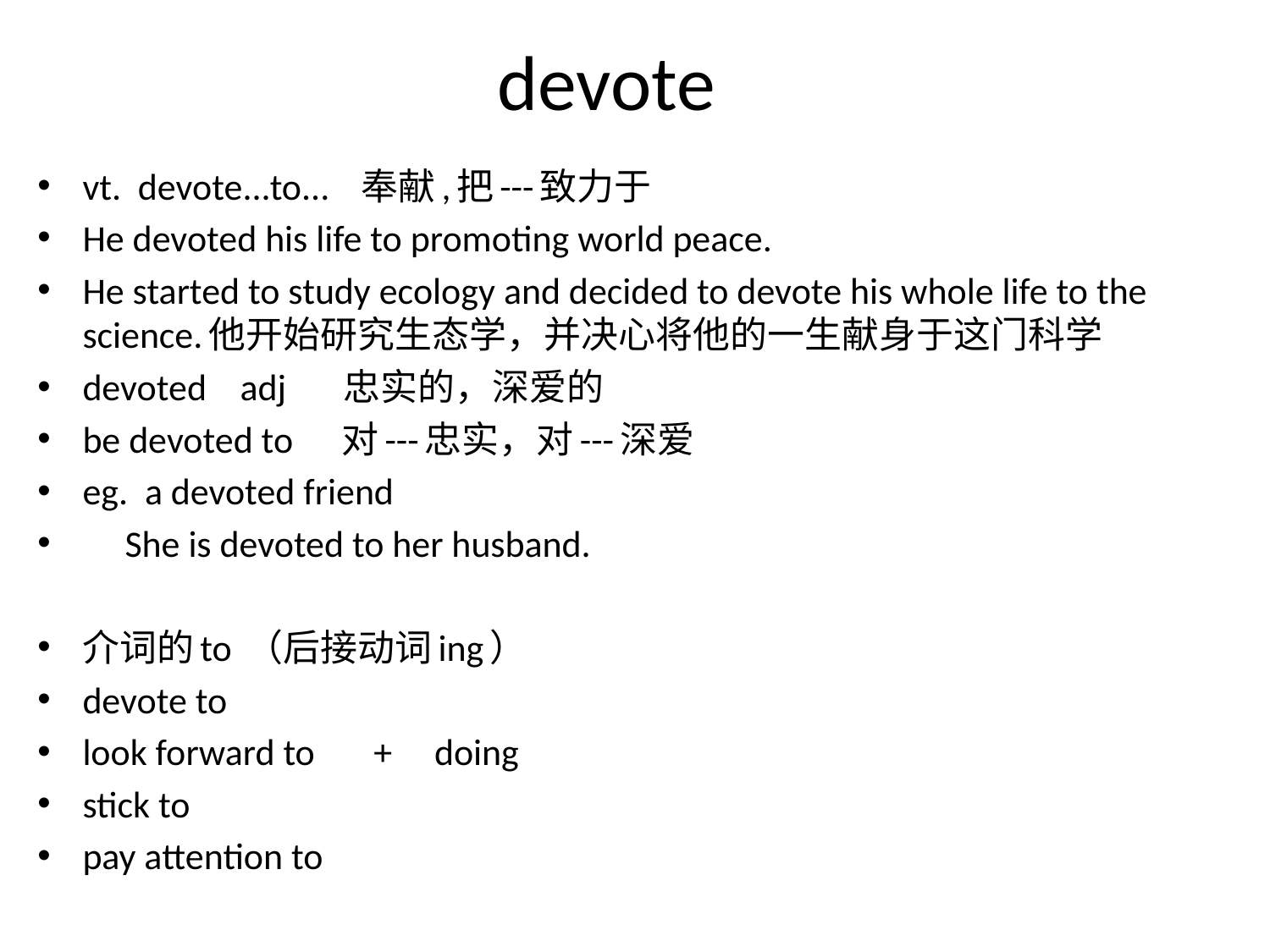

# devote
vt.  devote...to...   奉献,把---致力于
He devoted his life to promoting world peace.
He started to study ecology and decided to devote his whole life to the science.他开始研究生态学，并决心将他的一生献身于这门科学
devoted    adj      忠实的，深爱的
be devoted to     对---忠实，对---深爱
eg.  a devoted friend
     She is devoted to her husband.

介词的to （后接动词ing）
devote to
look forward to       +     doing
stick to
pay attention to